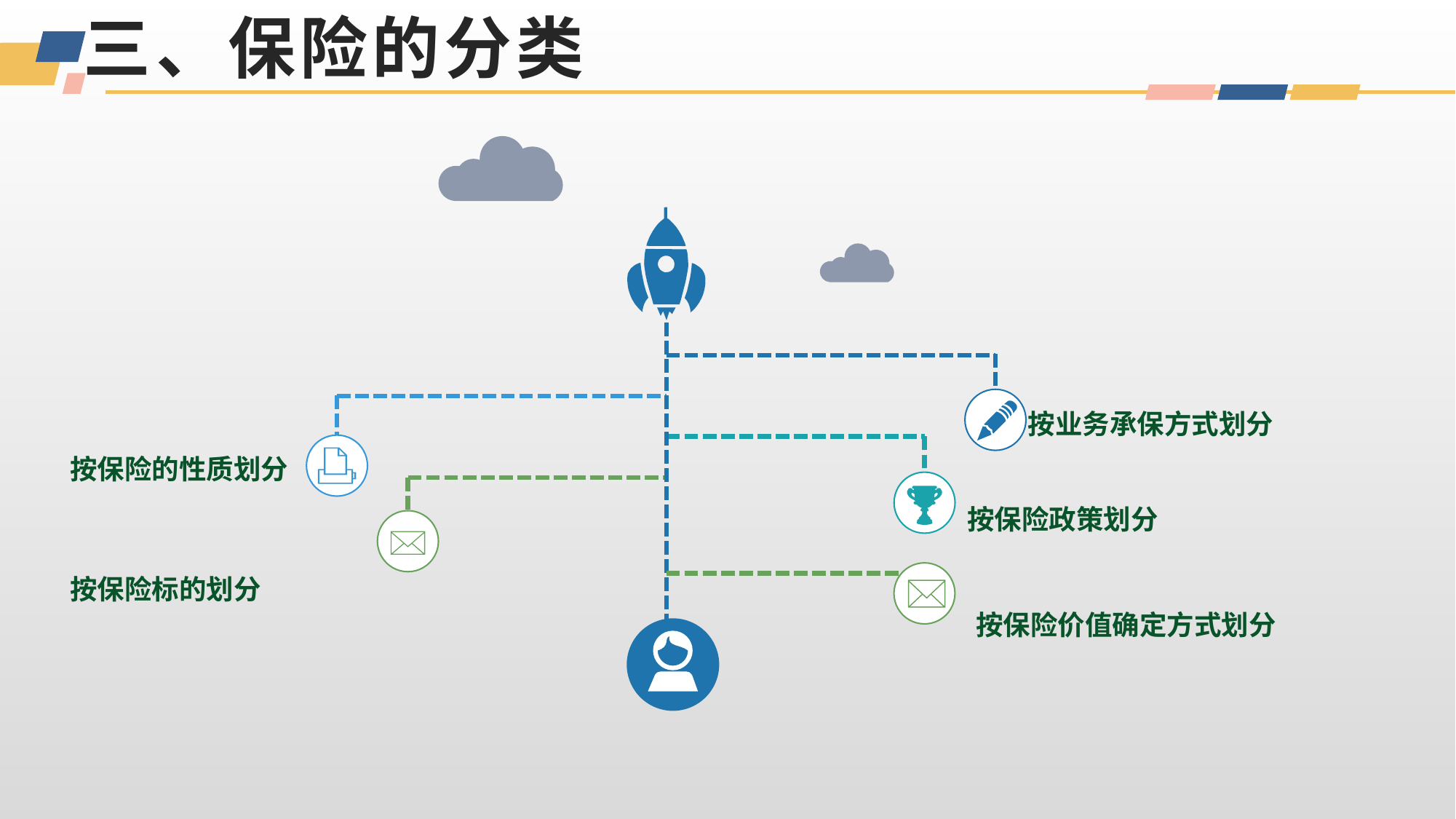

# 三、保险的分类

按业务承保方式划分

按保险的性质划分

按保险政策划分

按保险标的划分

按保险价值确定方式划分